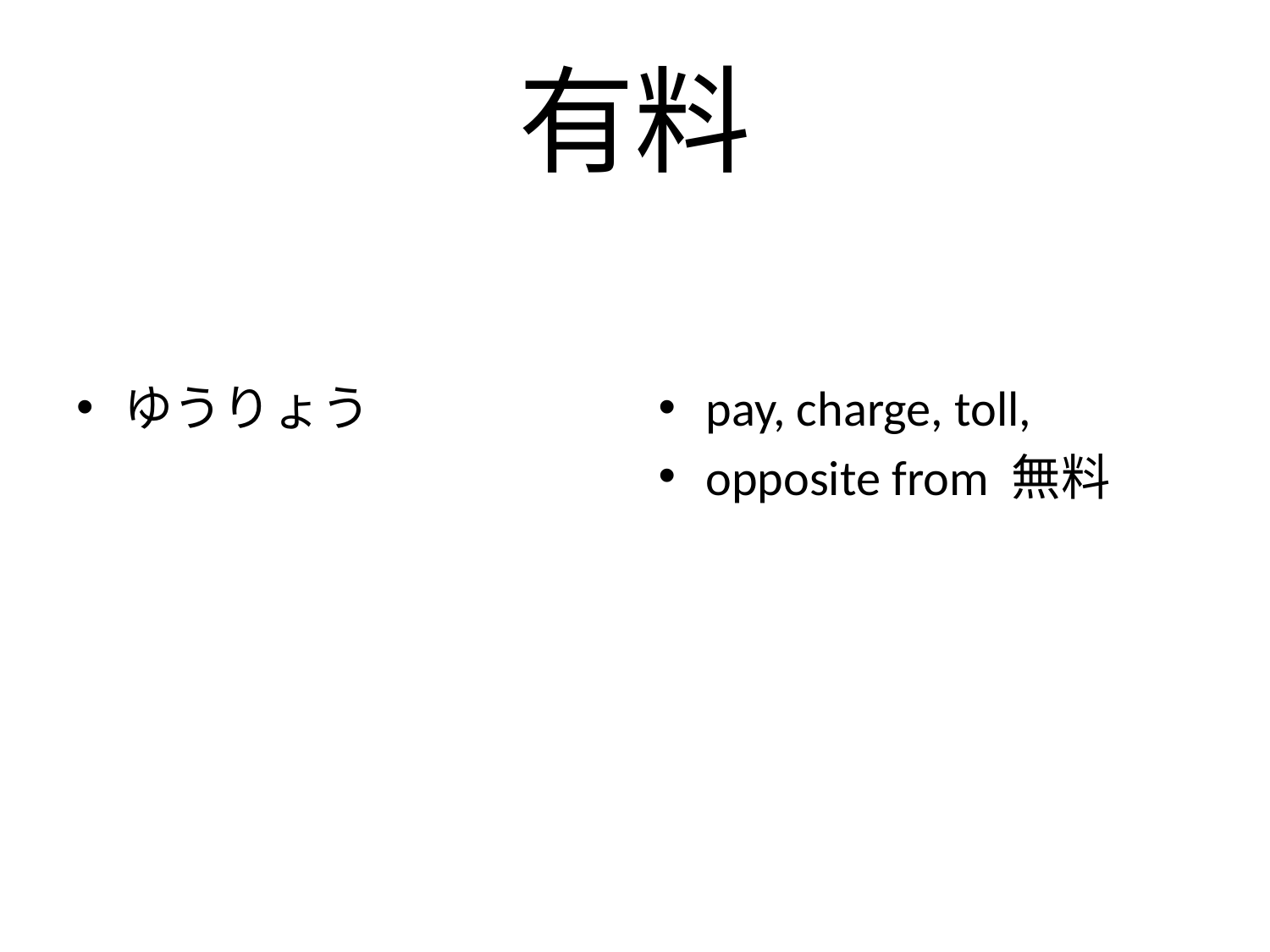

# 有料
ゆうりょう
pay, charge, toll,
opposite from 無料